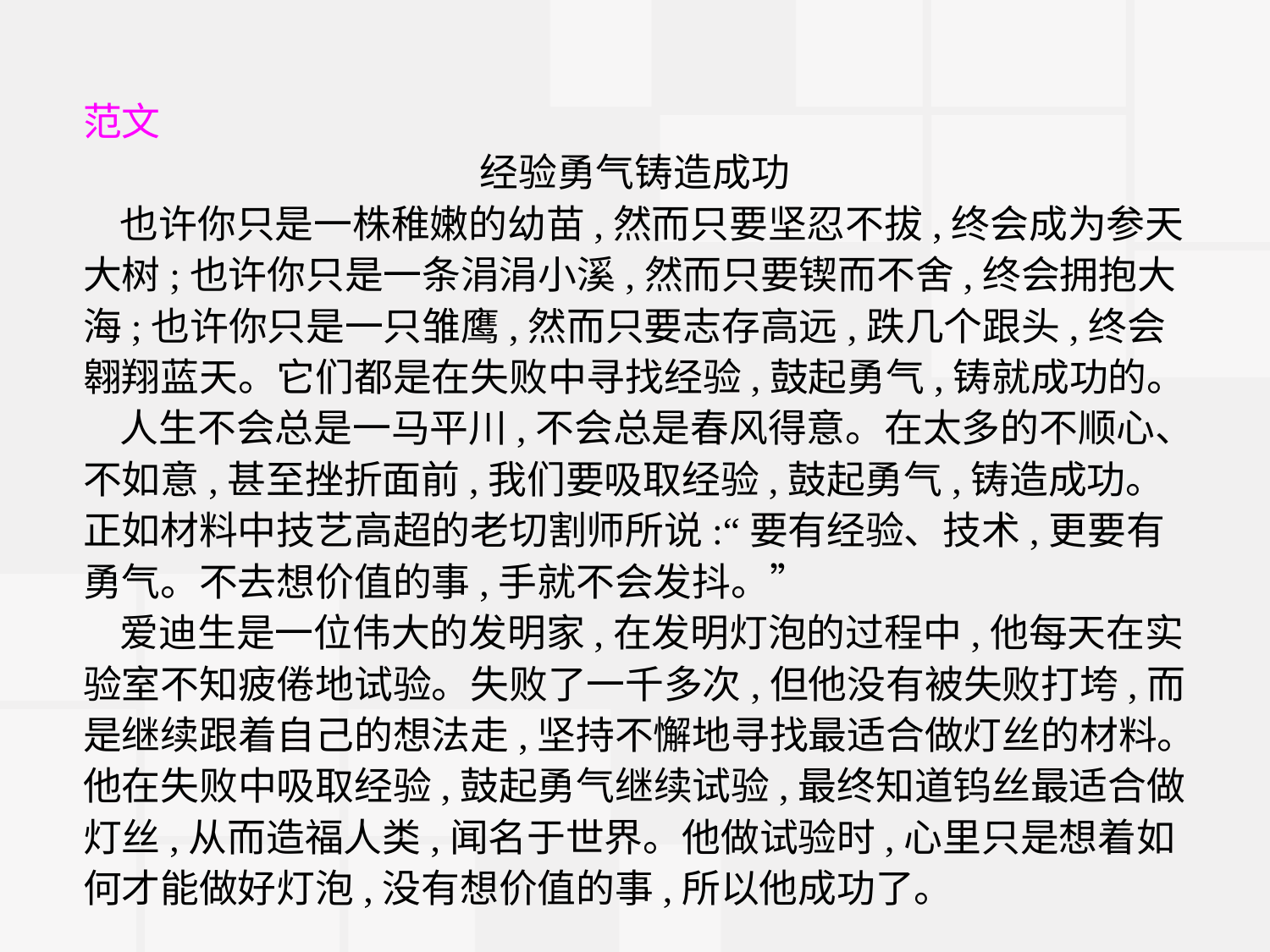

范文
经验勇气铸造成功
也许你只是一株稚嫩的幼苗,然而只要坚忍不拔,终会成为参天大树;也许你只是一条涓涓小溪,然而只要锲而不舍,终会拥抱大海;也许你只是一只雏鹰,然而只要志存高远,跌几个跟头,终会翱翔蓝天。它们都是在失败中寻找经验,鼓起勇气,铸就成功的。
人生不会总是一马平川,不会总是春风得意。在太多的不顺心、不如意,甚至挫折面前,我们要吸取经验,鼓起勇气,铸造成功。正如材料中技艺高超的老切割师所说:“要有经验、技术,更要有勇气。不去想价值的事,手就不会发抖。”
爱迪生是一位伟大的发明家,在发明灯泡的过程中,他每天在实验室不知疲倦地试验。失败了一千多次,但他没有被失败打垮,而是继续跟着自己的想法走,坚持不懈地寻找最适合做灯丝的材料。他在失败中吸取经验,鼓起勇气继续试验,最终知道钨丝最适合做灯丝,从而造福人类,闻名于世界。他做试验时,心里只是想着如何才能做好灯泡,没有想价值的事,所以他成功了。